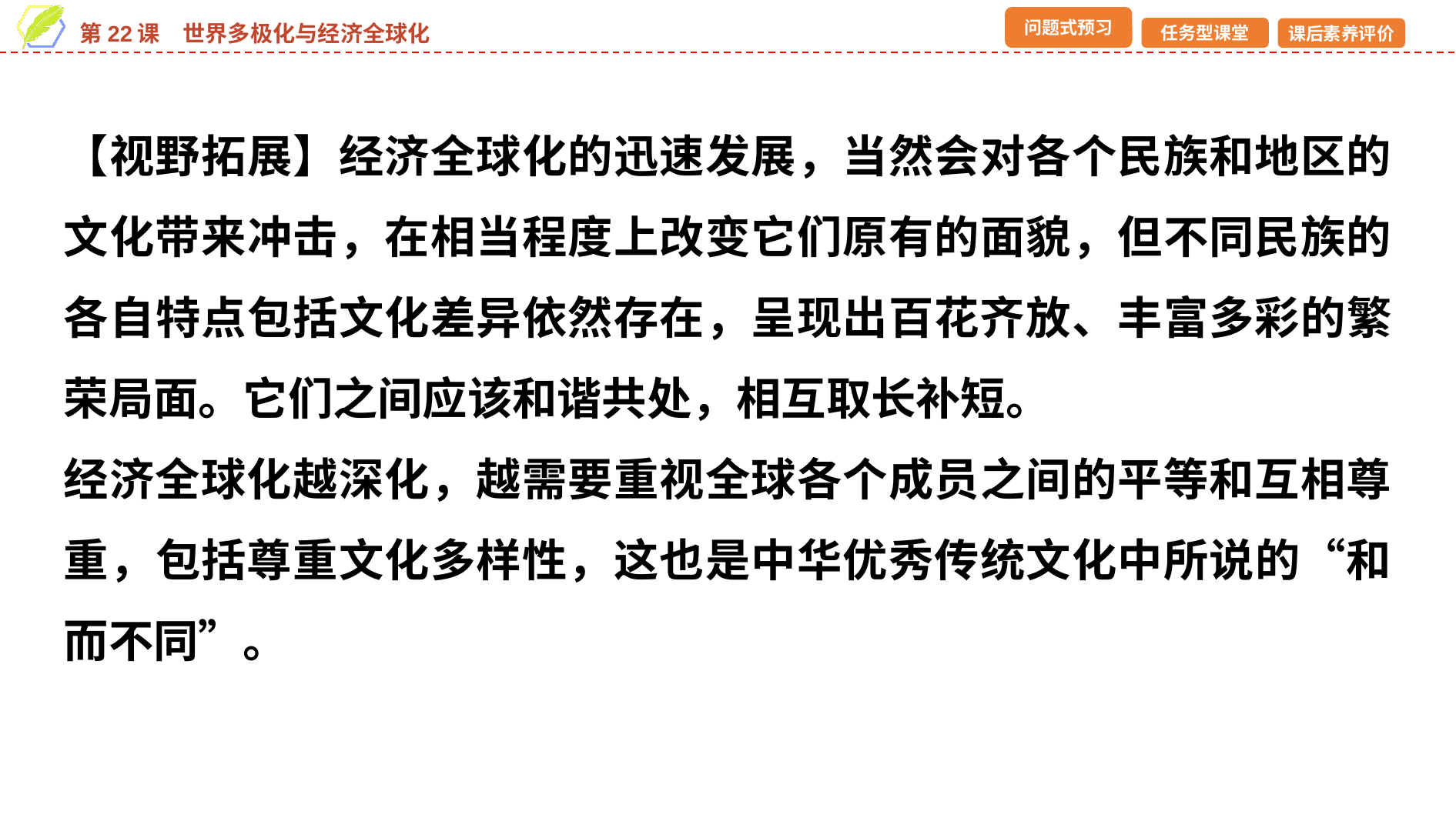

【视野拓展】经济全球化的迅速发展，当然会对各个民族和地区的文化带来冲击，在相当程度上改变它们原有的面貌，但不同民族的各自特点包括文化差异依然存在，呈现出百花齐放、丰富多彩的繁荣局面。它们之间应该和谐共处，相互取长补短。
经济全球化越深化，越需要重视全球各个成员之间的平等和互相尊重，包括尊重文化多样性，这也是中华优秀传统文化中所说的“和而不同”。